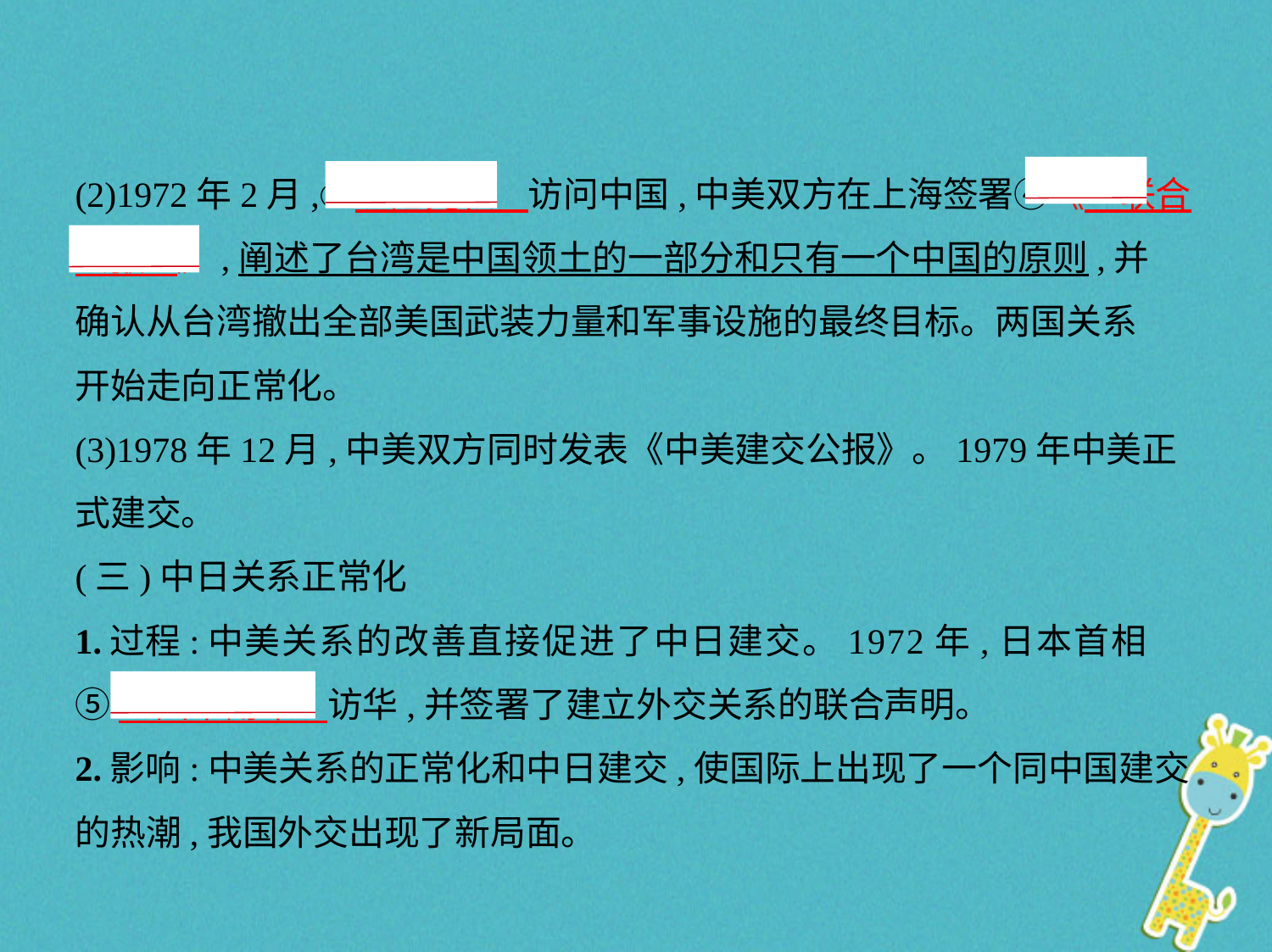

(2)1972年2月,③　尼克松    访问中国,中美双方在上海签署④《　联合
公报    》,阐述了台湾是中国领土的一部分和只有一个中国的原则,并
确认从台湾撤出全部美国武装力量和军事设施的最终目标。两国关系
开始走向正常化。
(3)1978年12月,中美双方同时发表《中美建交公报》。1979年中美正
式建交。
(三)中日关系正常化
1.过程:中美关系的改善直接促进了中日建交。1972年,日本首相
⑤　田中角荣    访华,并签署了建立外交关系的联合声明。
2.影响:中美关系的正常化和中日建交,使国际上出现了一个同中国建交
的热潮,我国外交出现了新局面。